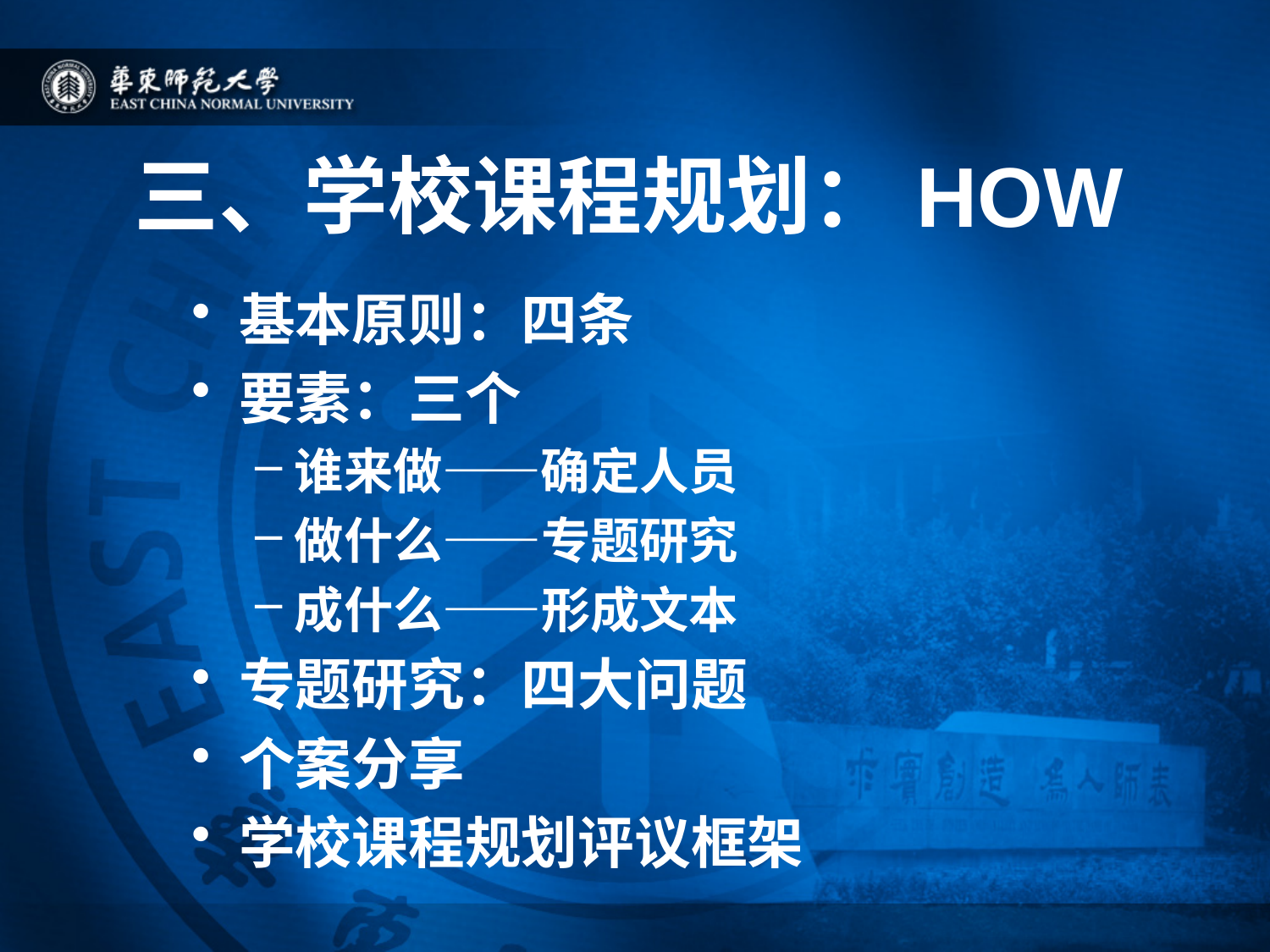

# 三、学校课程规划：HOW
基本原则：四条
要素：三个
谁来做——确定人员
做什么——专题研究
成什么——形成文本
专题研究：四大问题
个案分享
学校课程规划评议框架